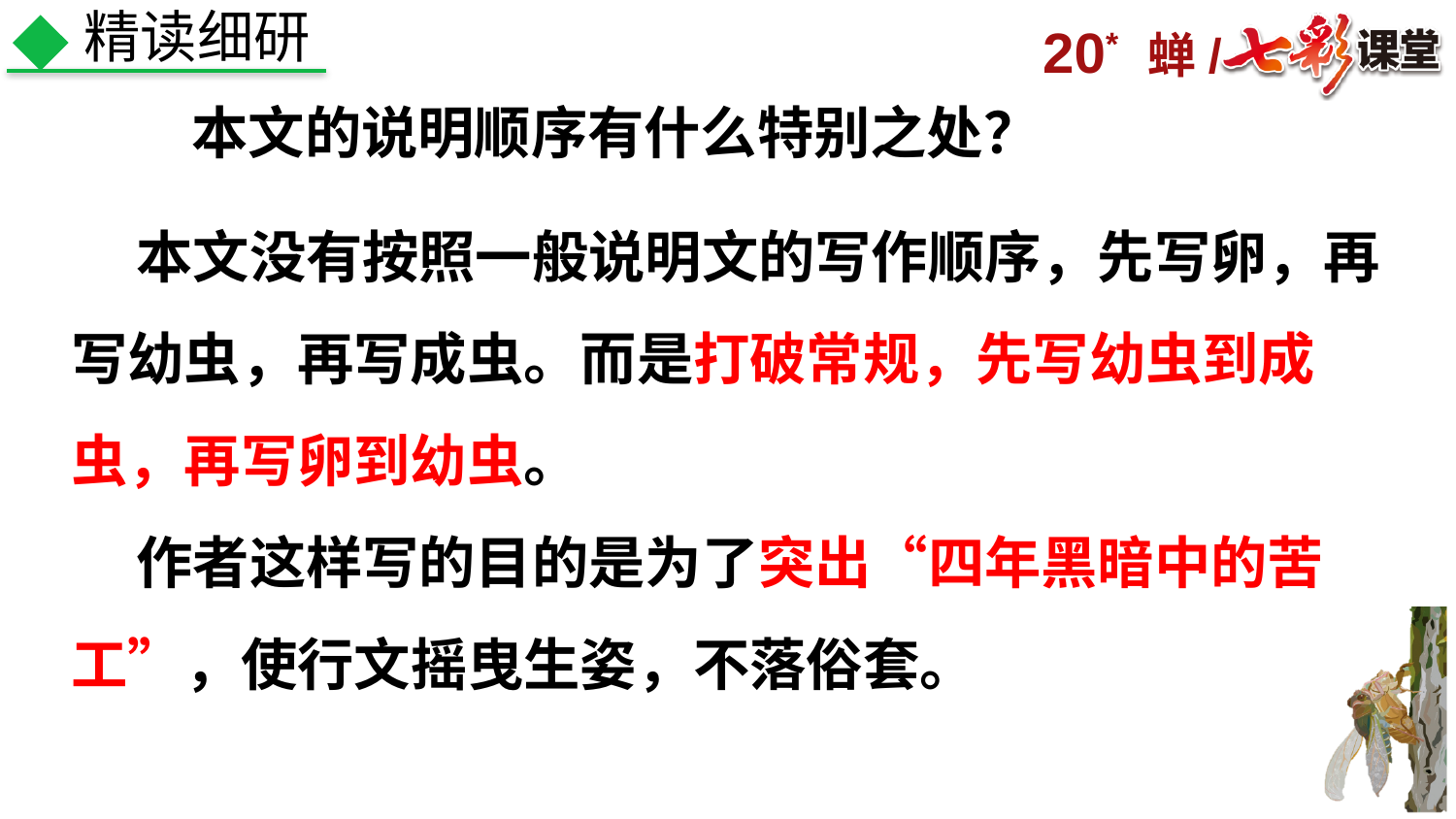

精读细研

本文的说明顺序有什么特别之处？
    本文没有按照一般说明文的写作顺序，先写卵，再写幼虫，再写成虫。而是打破常规，先写幼虫到成虫，再写卵到幼虫。
    作者这样写的目的是为了突出“四年黑暗中的苦工”，使行文摇曳生姿，不落俗套。